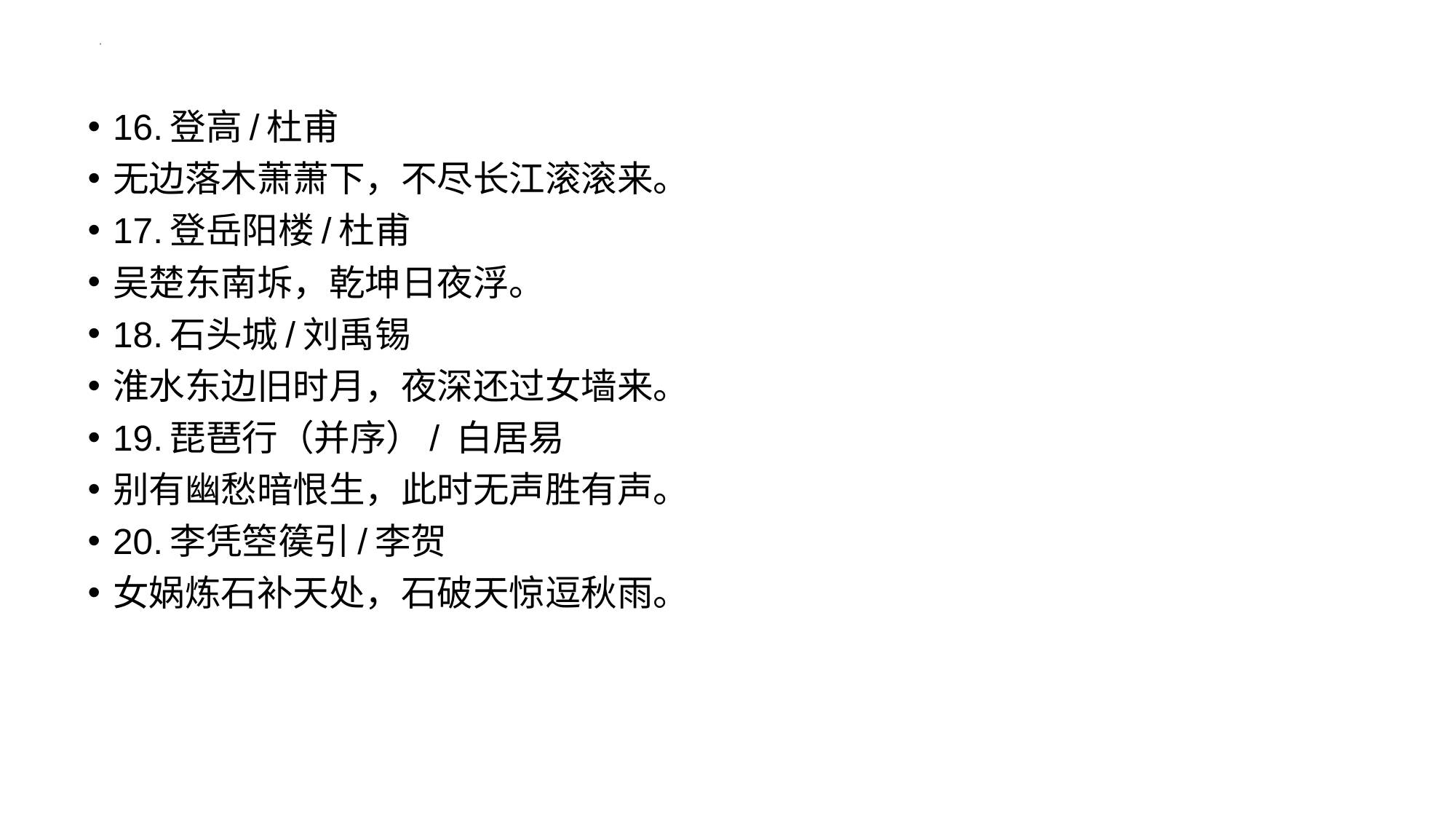

16.登高/杜甫
无边落木萧萧下，不尽长江滚滚来。
17.登岳阳楼/杜甫
吴楚东南坼，乾坤日夜浮。
18.石头城/刘禹锡
淮水东边旧时月，夜深还过女墙来。
19.琵琶行（并序）/ 白居易
别有幽愁暗恨生，此时无声胜有声。
20.李凭箜篌引/李贺
女娲炼石补天处，石破天惊逗秋雨。